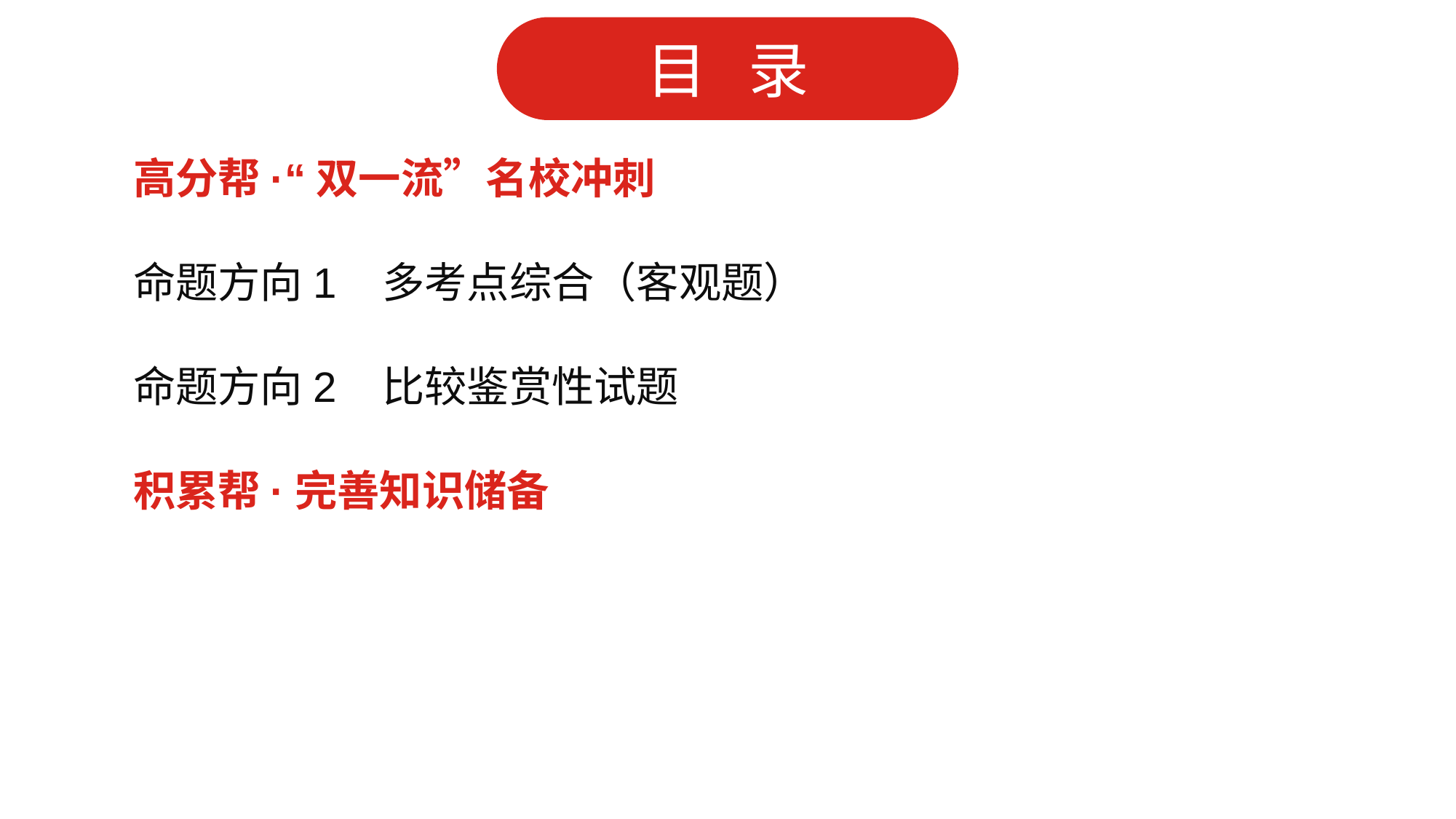

高分帮·“双一流”名校冲刺
命题方向1   多考点综合（客观题）
命题方向2   比较鉴赏性试题
积累帮·完善知识储备